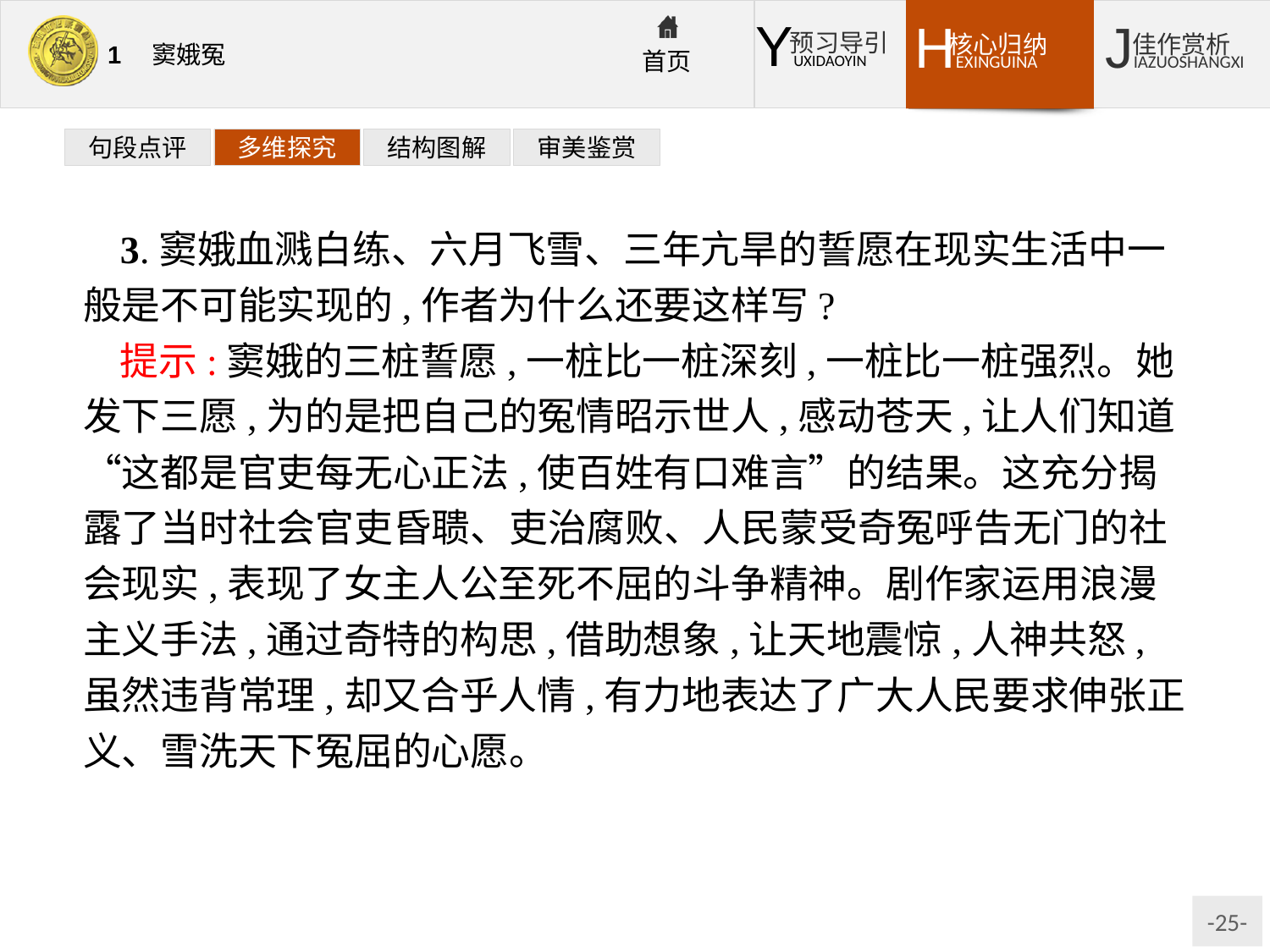

句段点评
多维探究
结构图解
审美鉴赏
3.窦娥血溅白练、六月飞雪、三年亢旱的誓愿在现实生活中一般是不可能实现的,作者为什么还要这样写?
提示:窦娥的三桩誓愿,一桩比一桩深刻,一桩比一桩强烈。她发下三愿,为的是把自己的冤情昭示世人,感动苍天,让人们知道“这都是官吏每无心正法,使百姓有口难言”的结果。这充分揭露了当时社会官吏昏聩、吏治腐败、人民蒙受奇冤呼告无门的社会现实,表现了女主人公至死不屈的斗争精神。剧作家运用浪漫主义手法,通过奇特的构思,借助想象,让天地震惊,人神共怒,虽然违背常理,却又合乎人情,有力地表达了广大人民要求伸张正义、雪洗天下冤屈的心愿。